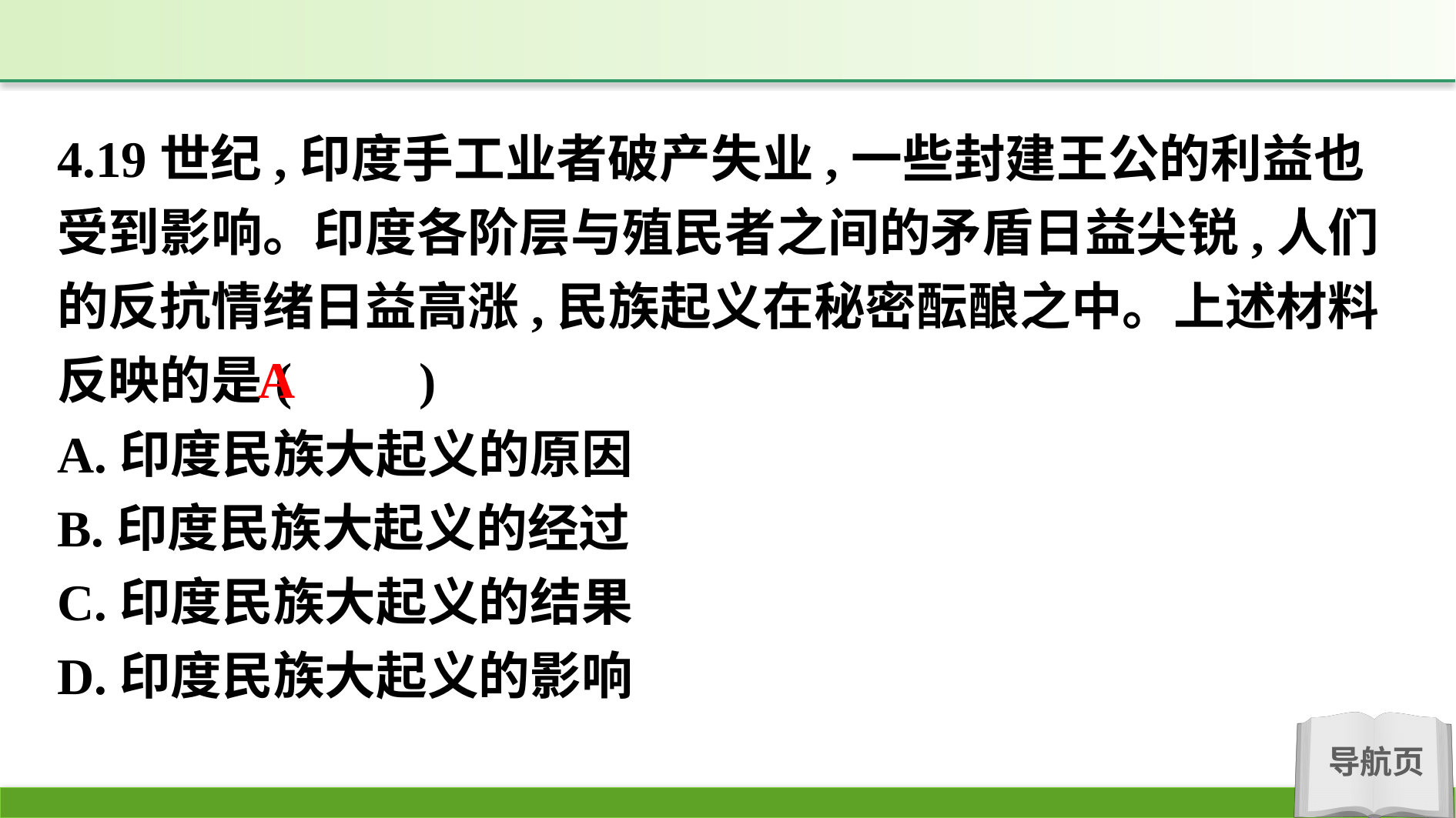

4.19世纪,印度手工业者破产失业,一些封建王公的利益也受到影响。印度各阶层与殖民者之间的矛盾日益尖锐,人们的反抗情绪日益高涨,民族起义在秘密酝酿之中。上述材料反映的是(　　)
A.印度民族大起义的原因
B.印度民族大起义的经过
C.印度民族大起义的结果
D.印度民族大起义的影响
A